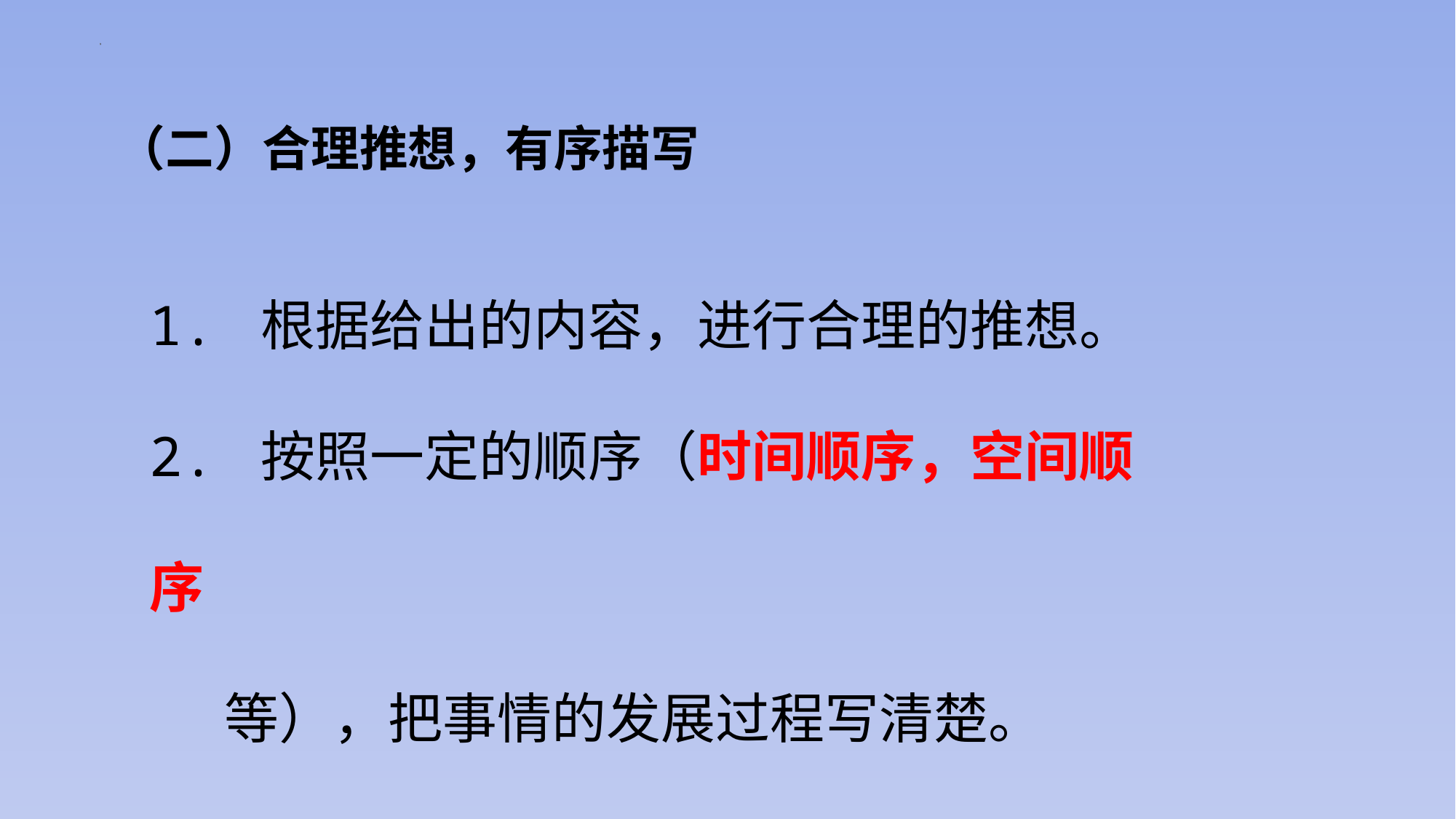

（二）合理推想，有序描写
1. 根据给出的内容，进行合理的推想。
2. 按照一定的顺序（时间顺序，空间顺序
     等），把事情的发展过程写清楚。